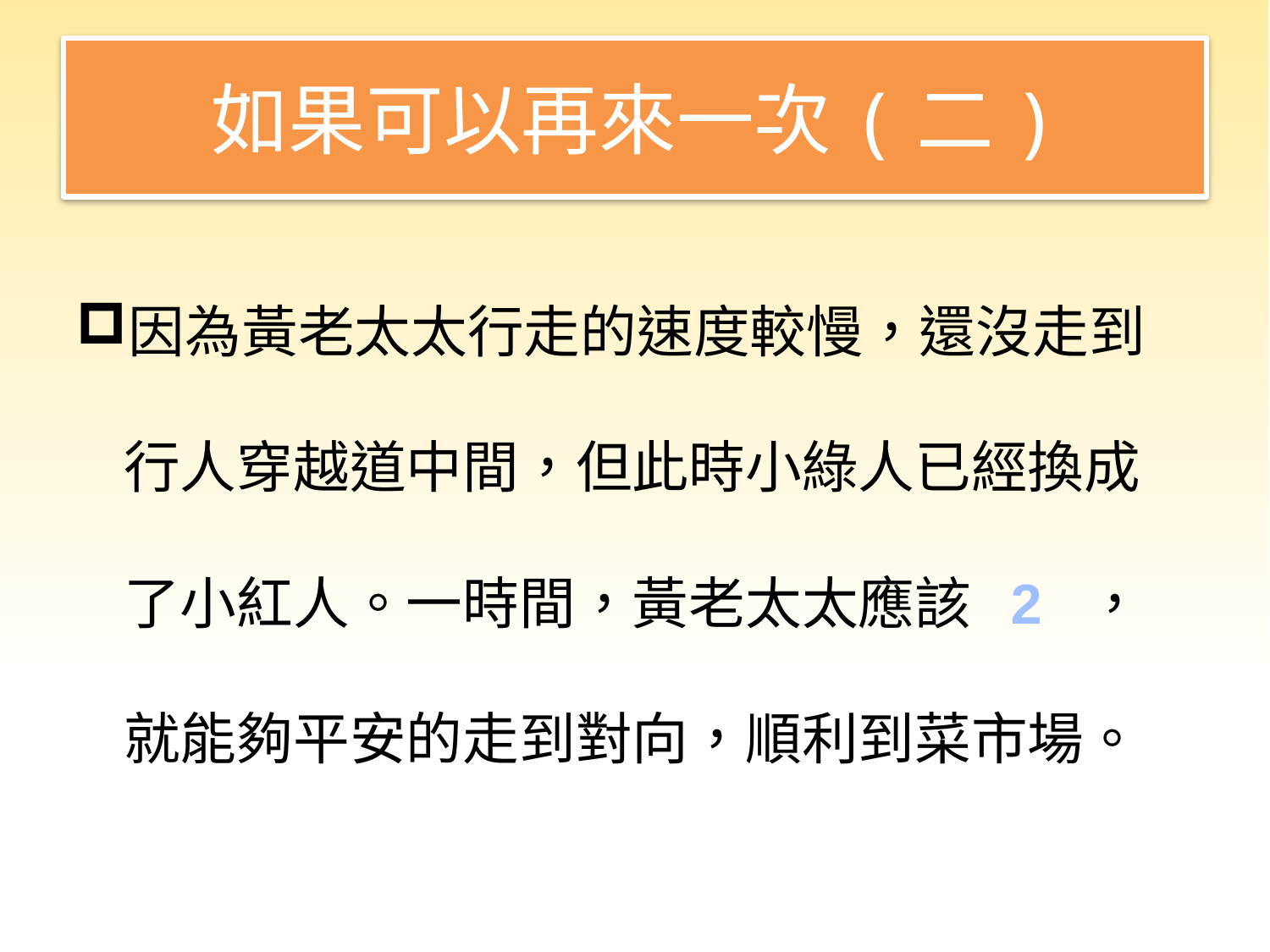

# 如果可以再來一次(二)
因為黃老太太行走的速度較慢，還沒走到行人穿越道中間，但此時小綠人已經換成了小紅人。一時間，黃老太太應該  2  ，就能夠平安的走到對向，順利到菜市場。